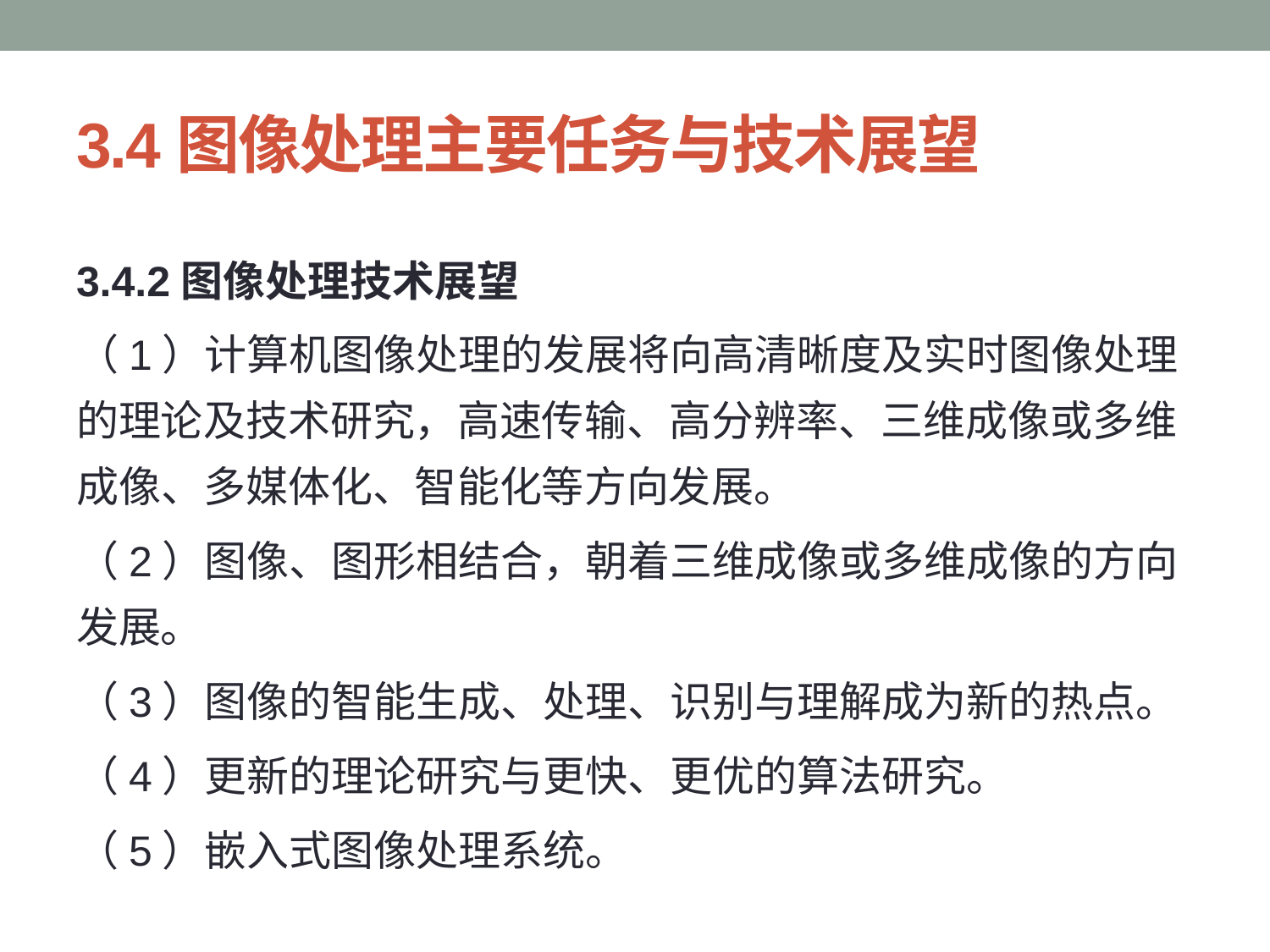

# 3.4图像处理主要任务与技术展望
3.4.2图像处理技术展望
（1）计算机图像处理的发展将向高清晰度及实时图像处理的理论及技术研究，高速传输、高分辨率、三维成像或多维成像、多媒体化、智能化等方向发展。
（2）图像、图形相结合，朝着三维成像或多维成像的方向发展。
（3）图像的智能生成、处理、识别与理解成为新的热点。
（4）更新的理论研究与更快、更优的算法研究。
（5）嵌入式图像处理系统。